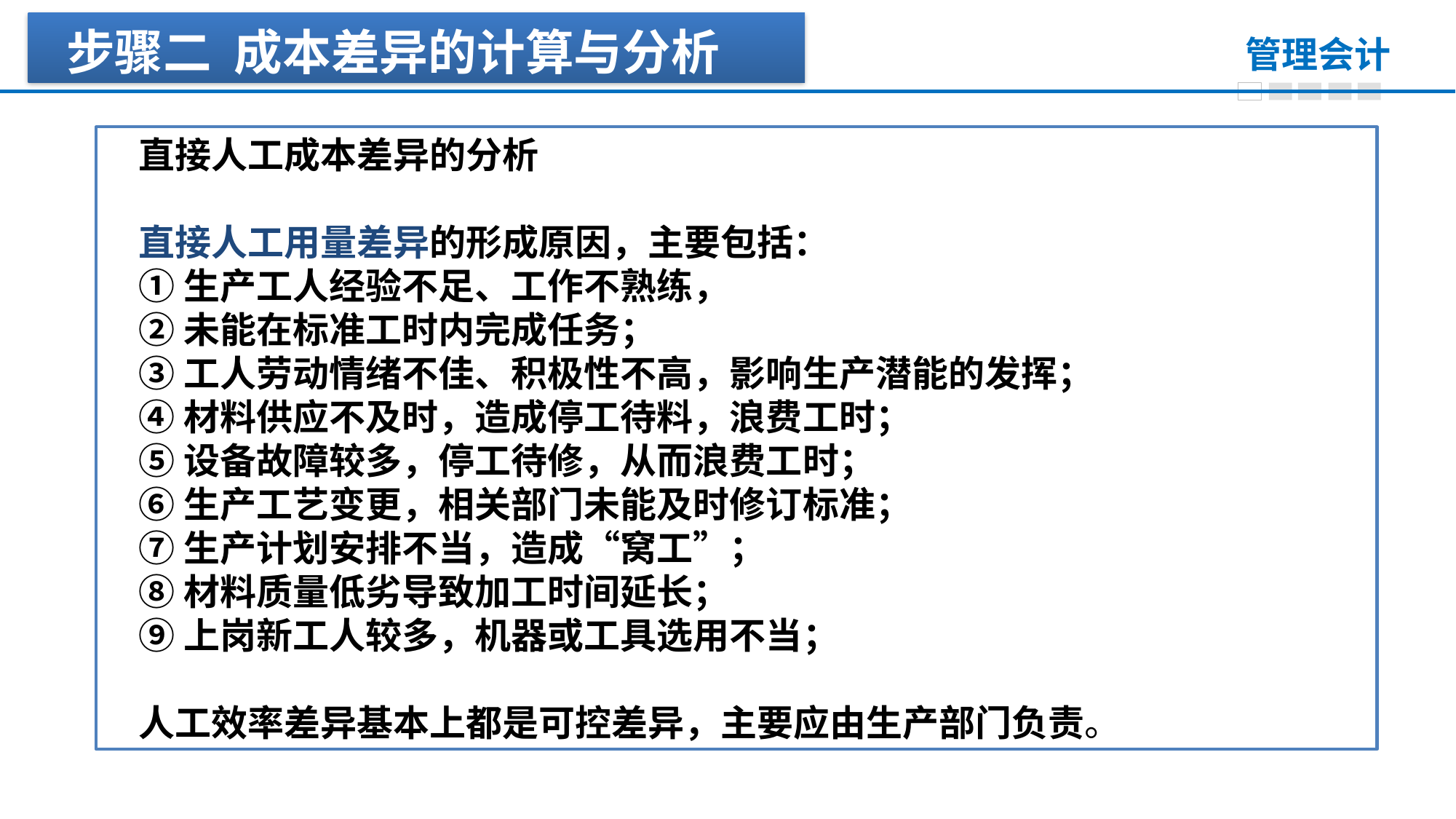

步骤二  成本差异的计算与分析
直接人工成本差异的分析

直接人工用量差异的形成原因，主要包括：
①生产工人经验不足、工作不熟练，
②未能在标准工时内完成任务；
③工人劳动情绪不佳、积极性不高，影响生产潜能的发挥；
④材料供应不及时，造成停工待料，浪费工时；
⑤设备故障较多，停工待修，从而浪费工时；
⑥生产工艺变更，相关部门未能及时修订标准；
⑦生产计划安排不当，造成“窝工”；
⑧材料质量低劣导致加工时间延长；
⑨上岗新工人较多，机器或工具选用不当；

人工效率差异基本上都是可控差异，主要应由生产部门负责。